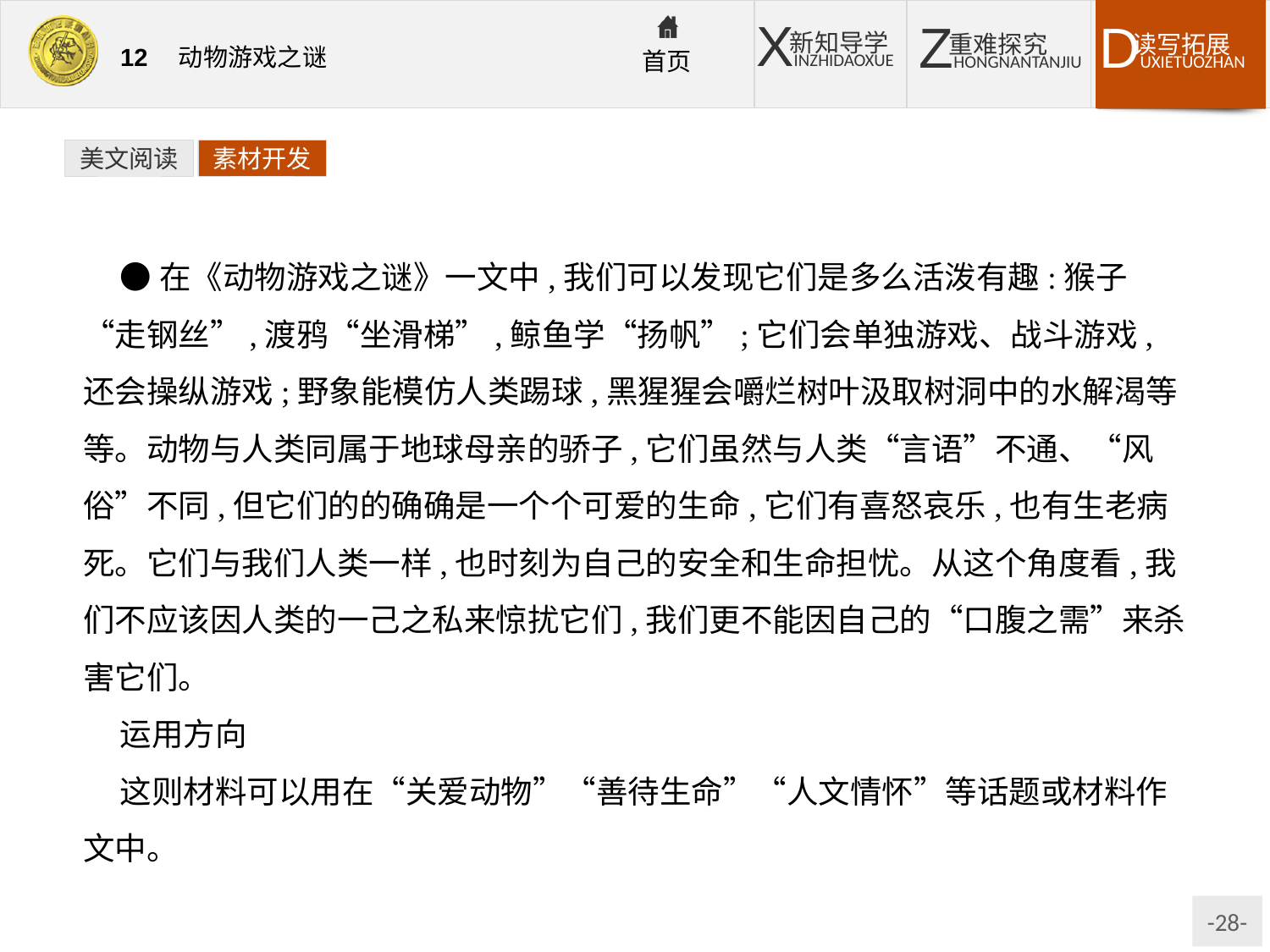

美文阅读
素材开发
●在《动物游戏之谜》一文中,我们可以发现它们是多么活泼有趣:猴子“走钢丝”,渡鸦“坐滑梯”,鲸鱼学“扬帆”;它们会单独游戏、战斗游戏,还会操纵游戏;野象能模仿人类踢球,黑猩猩会嚼烂树叶汲取树洞中的水解渴等等。动物与人类同属于地球母亲的骄子,它们虽然与人类“言语”不通、“风俗”不同,但它们的的确确是一个个可爱的生命,它们有喜怒哀乐,也有生老病死。它们与我们人类一样,也时刻为自己的安全和生命担忧。从这个角度看,我们不应该因人类的一己之私来惊扰它们,我们更不能因自己的“口腹之需”来杀害它们。
运用方向
这则材料可以用在“关爱动物”“善待生命”“人文情怀”等话题或材料作文中。